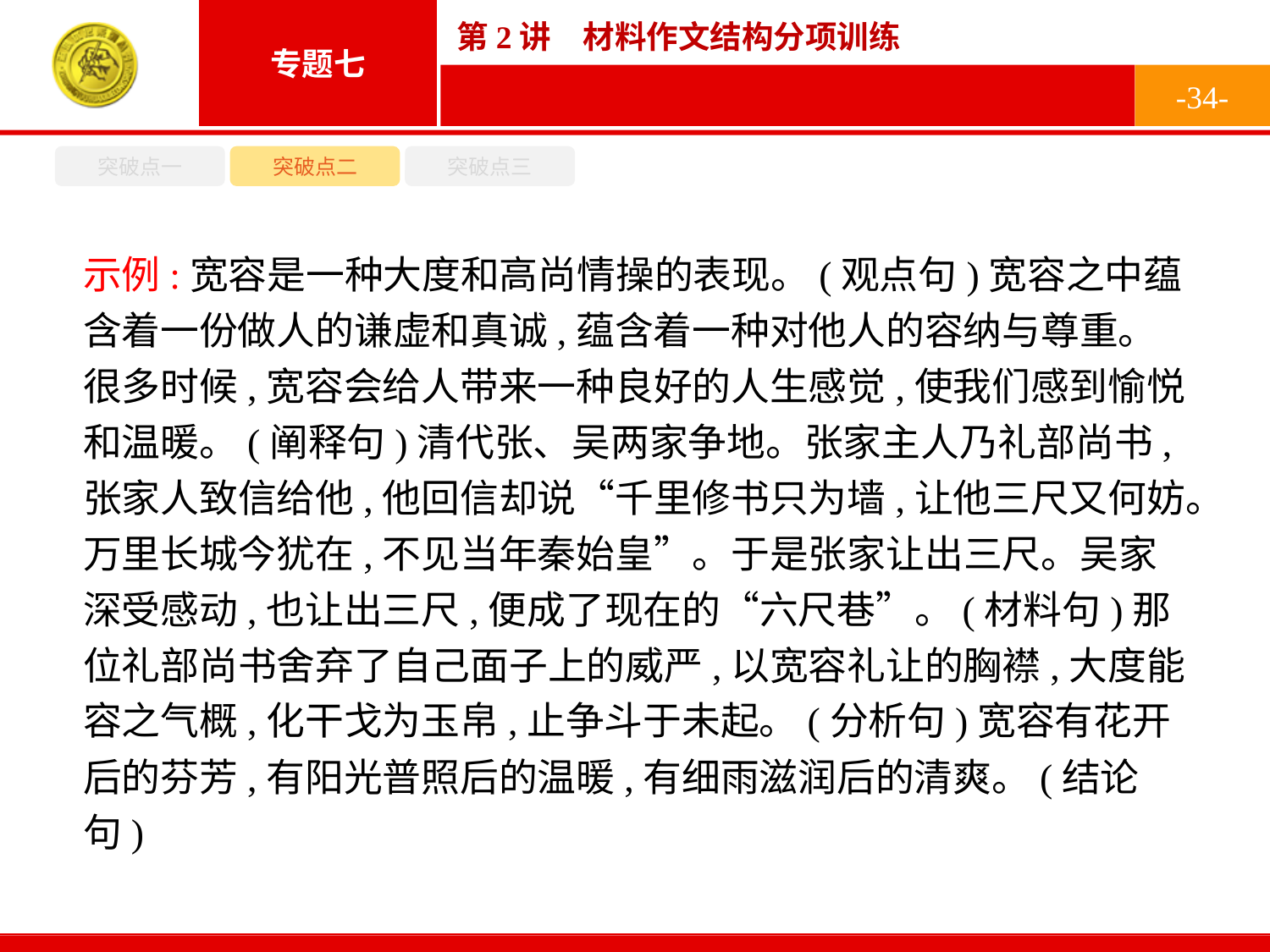

-34-
突破点一
突破点二
突破点三
示例:宽容是一种大度和高尚情操的表现。(观点句)宽容之中蕴含着一份做人的谦虚和真诚,蕴含着一种对他人的容纳与尊重。很多时候,宽容会给人带来一种良好的人生感觉,使我们感到愉悦和温暖。(阐释句)清代张、吴两家争地。张家主人乃礼部尚书,张家人致信给他,他回信却说“千里修书只为墙,让他三尺又何妨。万里长城今犹在,不见当年秦始皇”。于是张家让出三尺。吴家深受感动,也让出三尺,便成了现在的“六尺巷”。(材料句)那位礼部尚书舍弃了自己面子上的威严,以宽容礼让的胸襟,大度能容之气概,化干戈为玉帛,止争斗于未起。(分析句)宽容有花开后的芬芳,有阳光普照后的温暖,有细雨滋润后的清爽。(结论句)